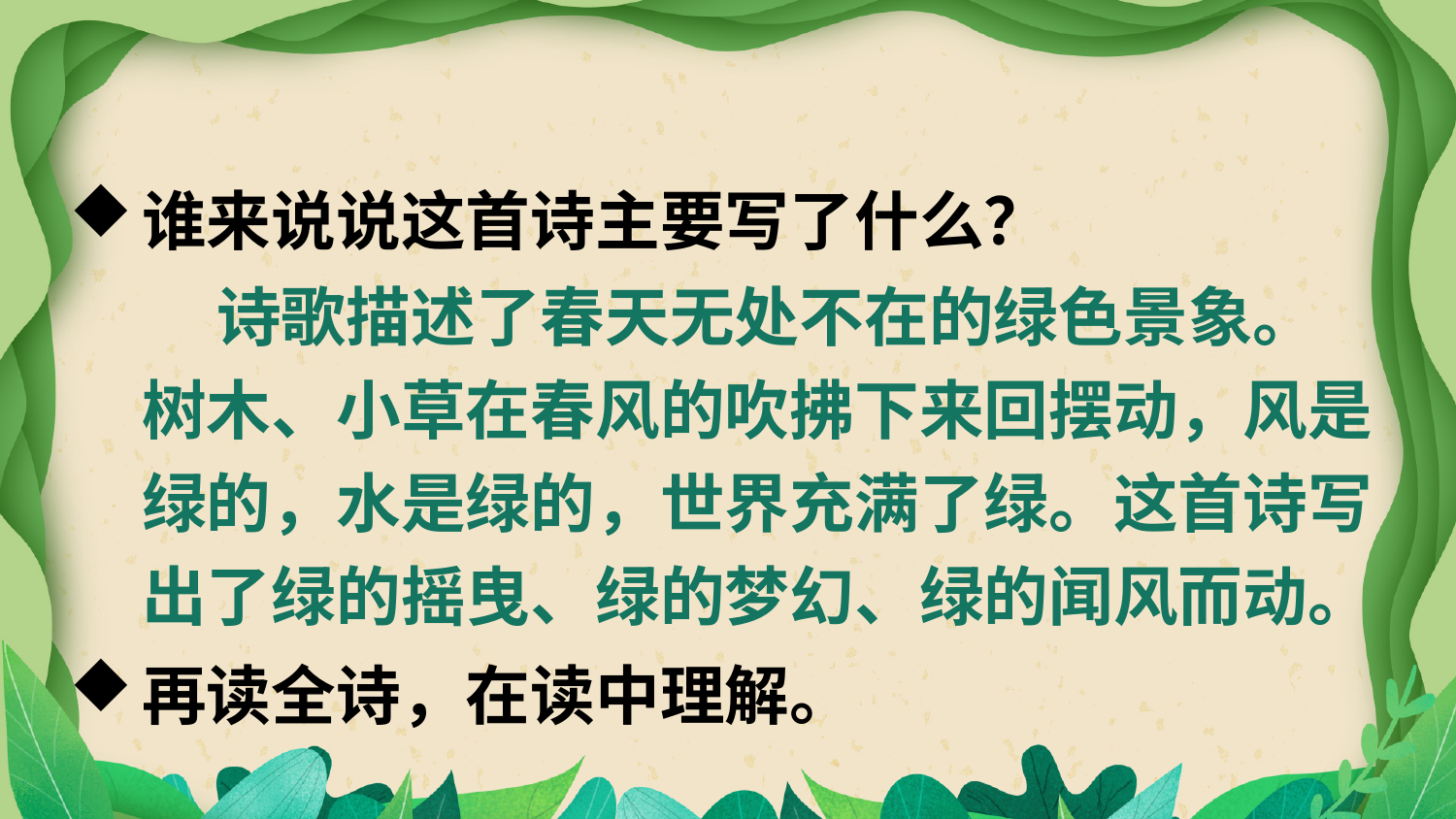

谁来说说这首诗主要写了什么？
    诗歌描述了春天无处不在的绿色景象。树木、小草在春风的吹拂下来回摆动，风是绿的，水是绿的，世界充满了绿。这首诗写出了绿的摇曳、绿的梦幻、绿的闻风而动。
再读全诗，在读中理解。